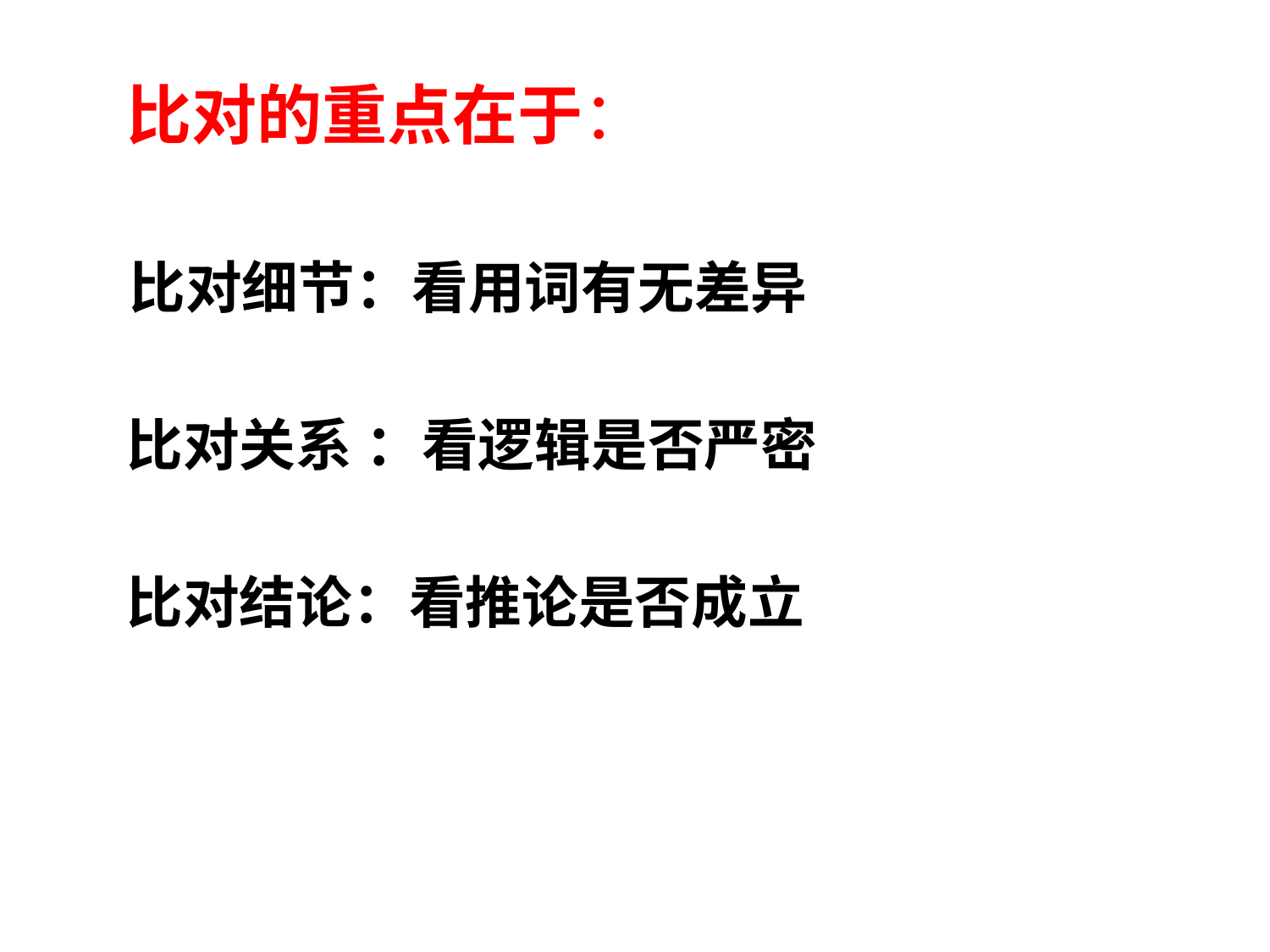

# 比对的重点在于：
 比对细节：看用词有无差异

 比对关系 ：看逻辑是否严密

 比对结论：看推论是否成立